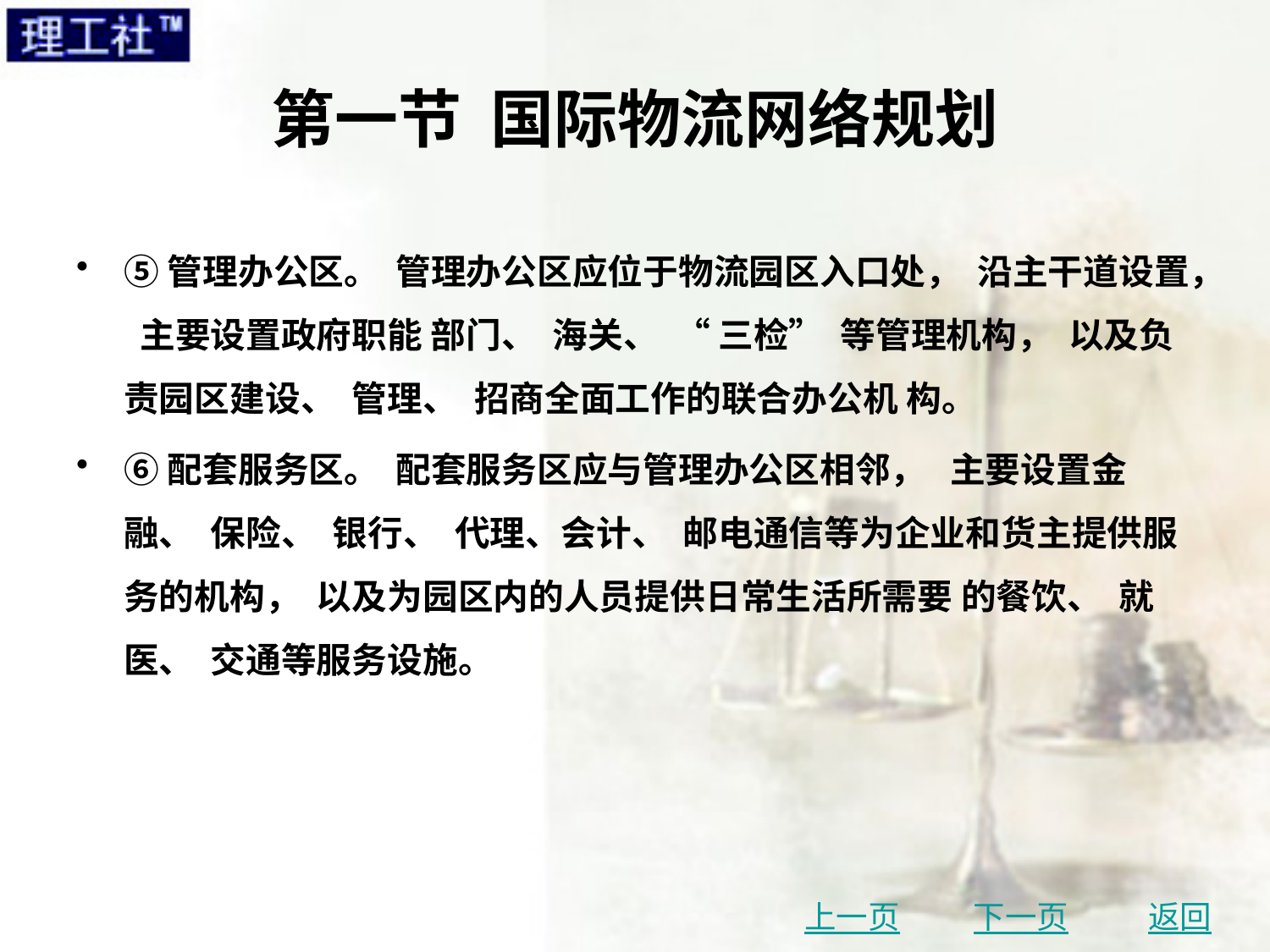

# 第一节  国际物流网络规划
⑤管理办公区。  管理办公区应位于物流园区入口处，  沿主干道设置，  主要设置政府职能 部门、  海关、  “ 三检”  等管理机构，  以及负责园区建设、  管理、  招商全面工作的联合办公机 构。
⑥配套服务区。  配套服务区应与管理办公区相邻，   主要设置金融、  保险、  银行、  代理、会计、  邮电通信等为企业和货主提供服务的机构，  以及为园区内的人员提供日常生活所需要 的餐饮、  就医、  交通等服务设施。

上一页
下一页
返回